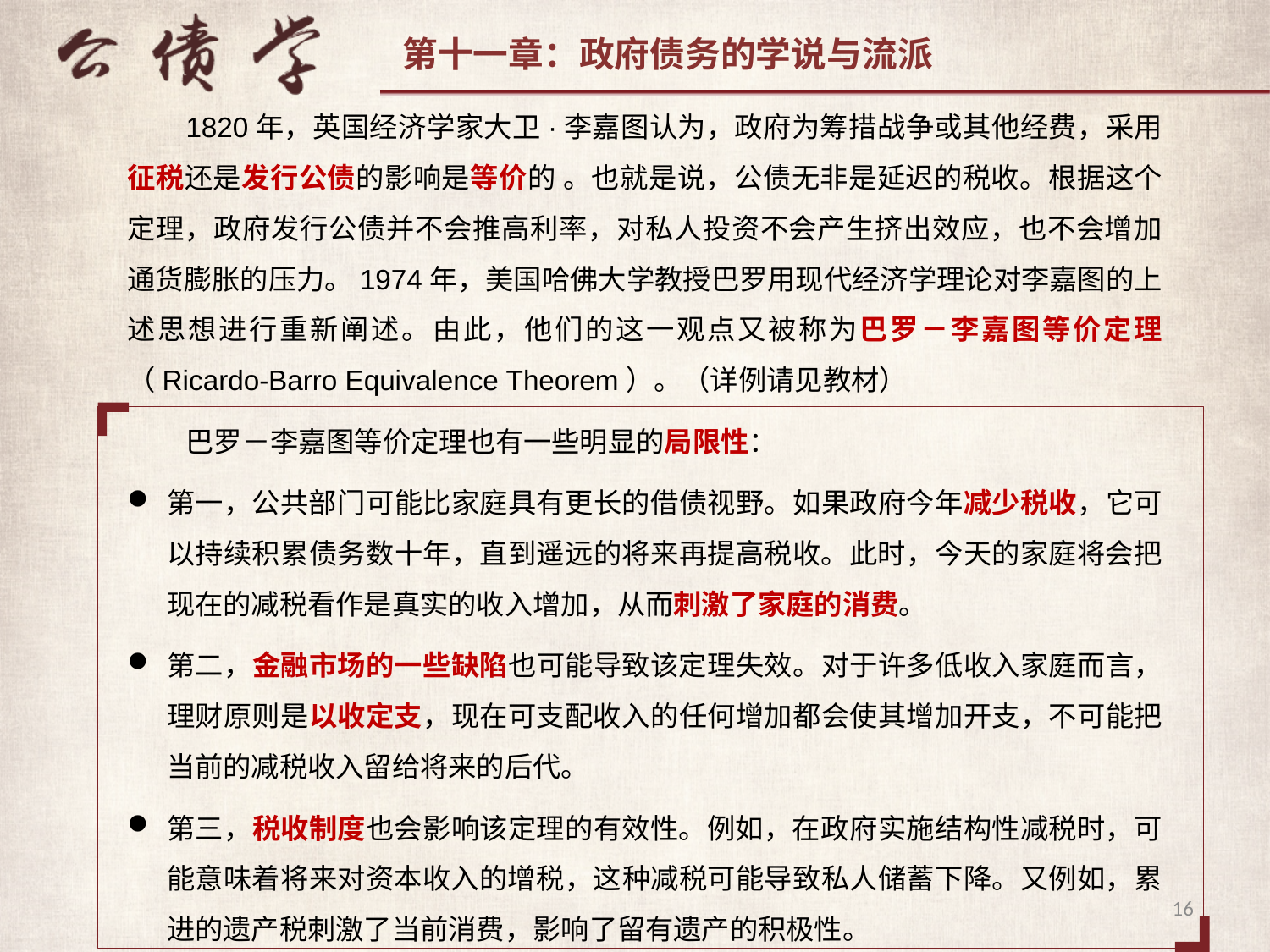

1820年，英国经济学家大卫·李嘉图认为，政府为筹措战争或其他经费，采用征税还是发行公债的影响是等价的 。也就是说，公债无非是延迟的税收。根据这个定理，政府发行公债并不会推高利率，对私人投资不会产生挤出效应，也不会增加通货膨胀的压力。1974年，美国哈佛大学教授巴罗用现代经济学理论对李嘉图的上述思想进行重新阐述。由此，他们的这一观点又被称为巴罗－李嘉图等价定理（Ricardo-Barro Equivalence Theorem）。（详例请见教材）
巴罗－李嘉图等价定理也有一些明显的局限性：
第一，公共部门可能比家庭具有更长的借债视野。如果政府今年减少税收，它可以持续积累债务数十年，直到遥远的将来再提高税收。此时，今天的家庭将会把现在的减税看作是真实的收入增加，从而刺激了家庭的消费。
第二，金融市场的一些缺陷也可能导致该定理失效。对于许多低收入家庭而言，理财原则是以收定支，现在可支配收入的任何增加都会使其增加开支，不可能把当前的减税收入留给将来的后代。
第三，税收制度也会影响该定理的有效性。例如，在政府实施结构性减税时，可能意味着将来对资本收入的增税，这种减税可能导致私人储蓄下降。又例如，累进的遗产税刺激了当前消费，影响了留有遗产的积极性。

16